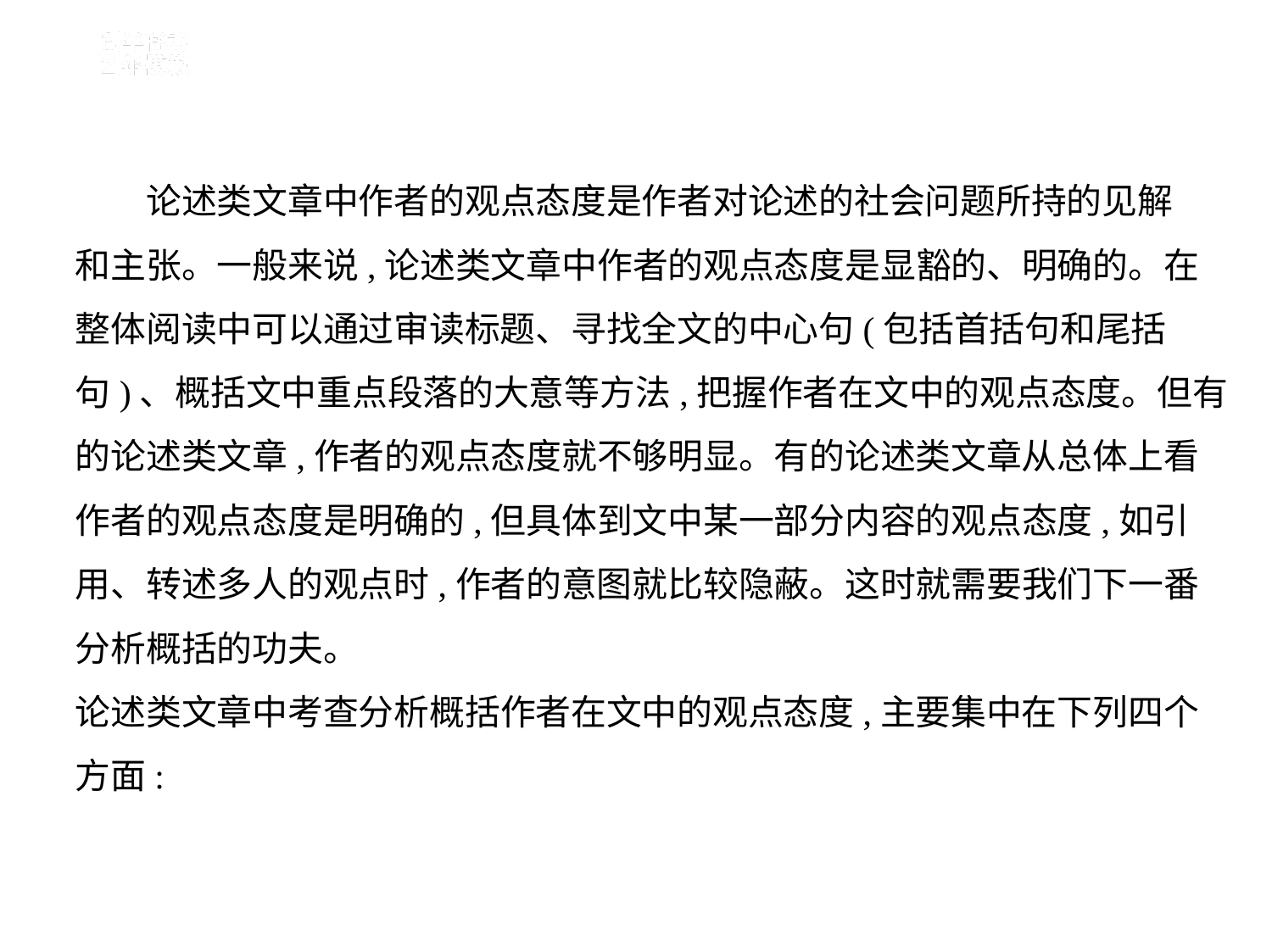

论述类文章中作者的观点态度是作者对论述的社会问题所持的见解
和主张。一般来说,论述类文章中作者的观点态度是显豁的、明确的。在
整体阅读中可以通过审读标题、寻找全文的中心句(包括首括句和尾括
句)、概括文中重点段落的大意等方法,把握作者在文中的观点态度。但有
的论述类文章,作者的观点态度就不够明显。有的论述类文章从总体上看
作者的观点态度是明确的,但具体到文中某一部分内容的观点态度,如引
用、转述多人的观点时,作者的意图就比较隐蔽。这时就需要我们下一番
分析概括的功夫。
论述类文章中考查分析概括作者在文中的观点态度,主要集中在下列四个
方面: